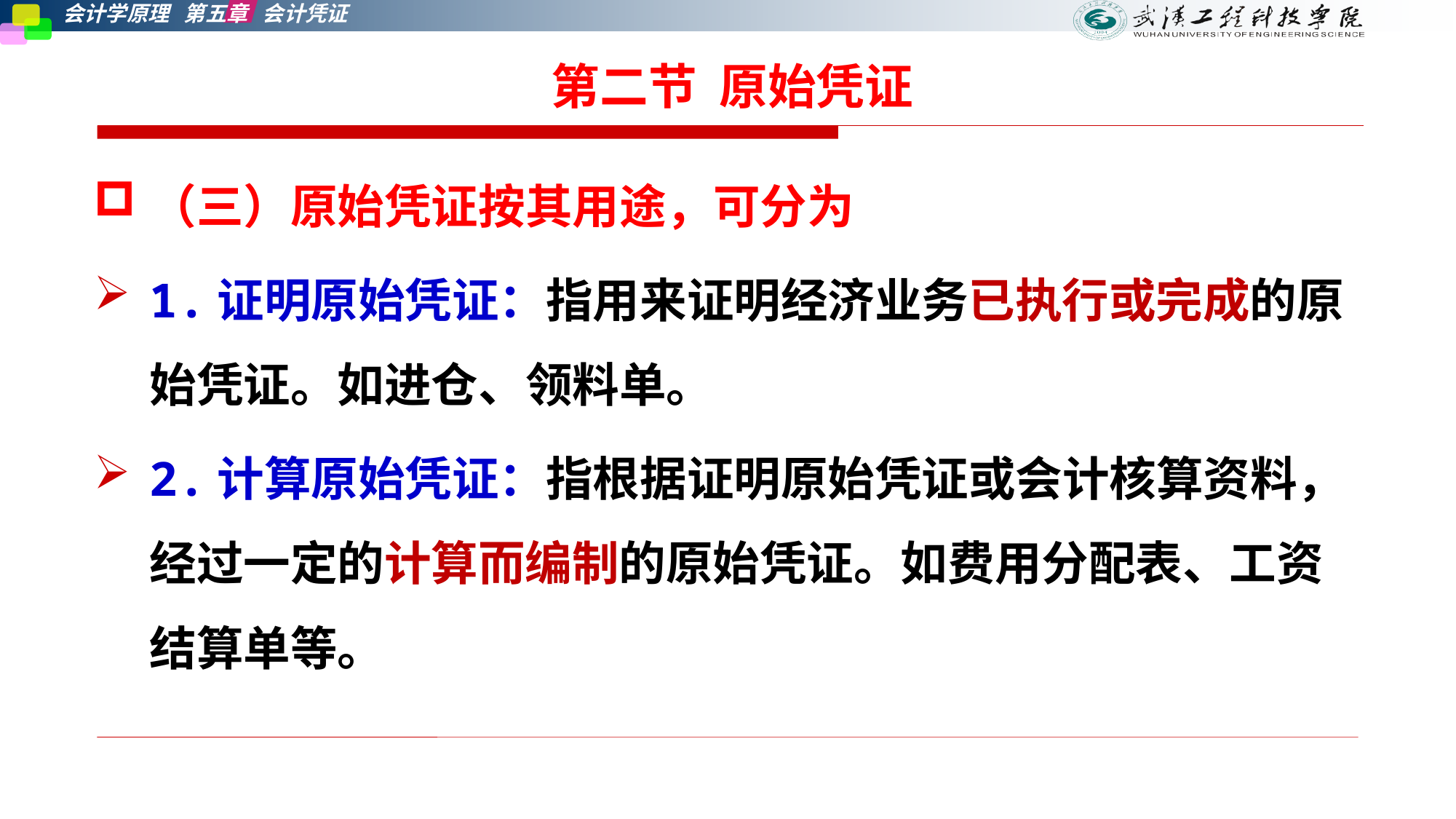

# 第二节  原始凭证
（三）原始凭证按其用途，可分为
1.证明原始凭证：指用来证明经济业务已执行或完成的原始凭证。如进仓、领料单。
2.计算原始凭证：指根据证明原始凭证或会计核算资料，经过一定的计算而编制的原始凭证。如费用分配表、工资结算单等。